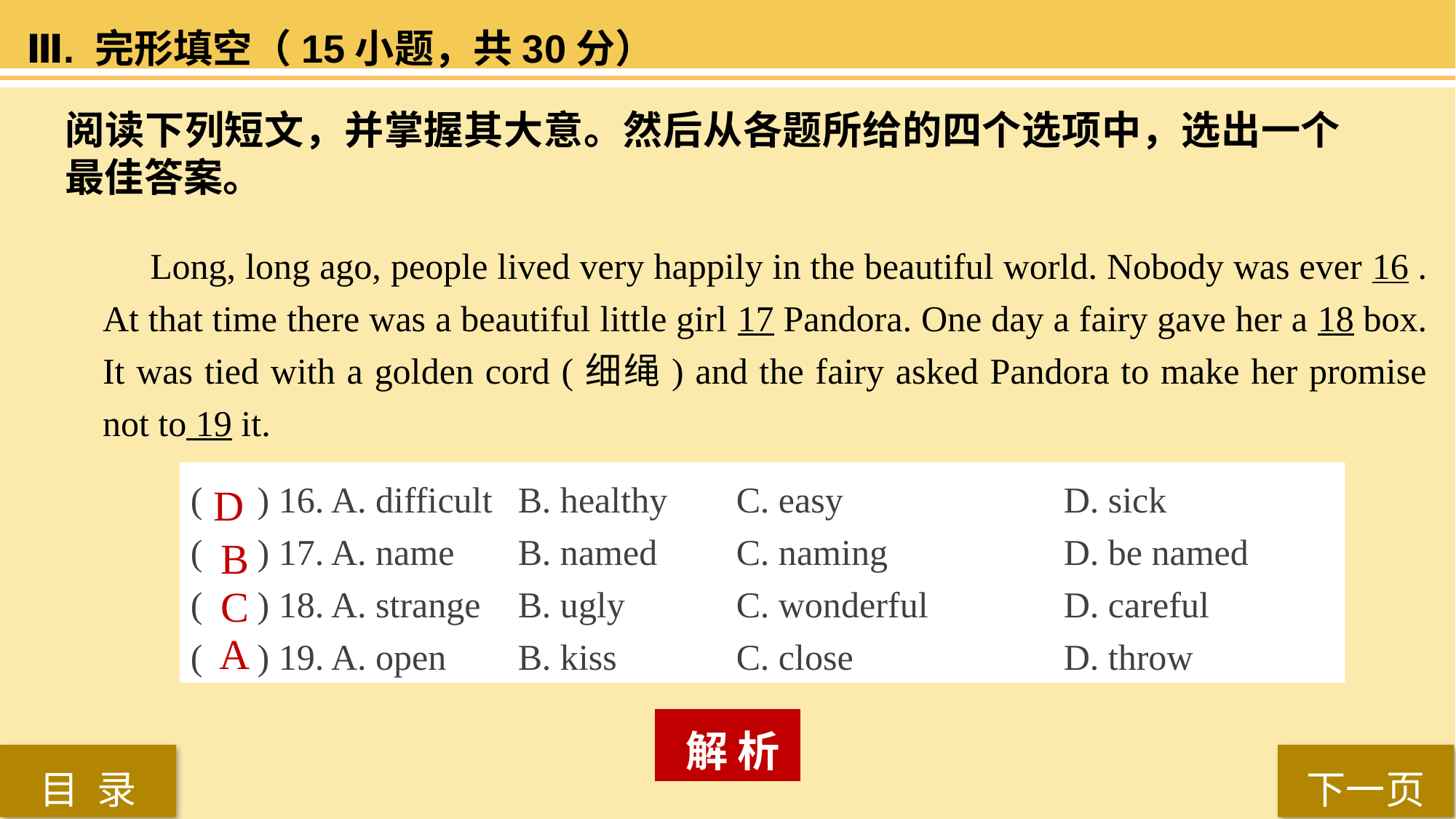

Ⅲ. 完形填空（15小题，共30分）
阅读下列短文，并掌握其大意。然后从各题所给的四个选项中，选出一个最佳答案。
     Long, long ago, people lived very happily in the beautiful world. Nobody was ever 16 .
At that time there was a beautiful little girl 17 Pandora. One day a fairy gave her a 18 box.
It was tied with a golden cord (细绳) and the fairy asked Pandora to make her promise not to 19 it.
(      ) 16. A. difficult 	B. healthy 	C. easy 		D. sick
(      ) 17. A. name 	B. named 	C. naming 		D. be named
(      ) 18. A. strange 	B. ugly 	C. wonderful 		D. careful
(      ) 19. A. open 	B. kiss 		C. close 		D. throw
D
B
C
A
 解 析